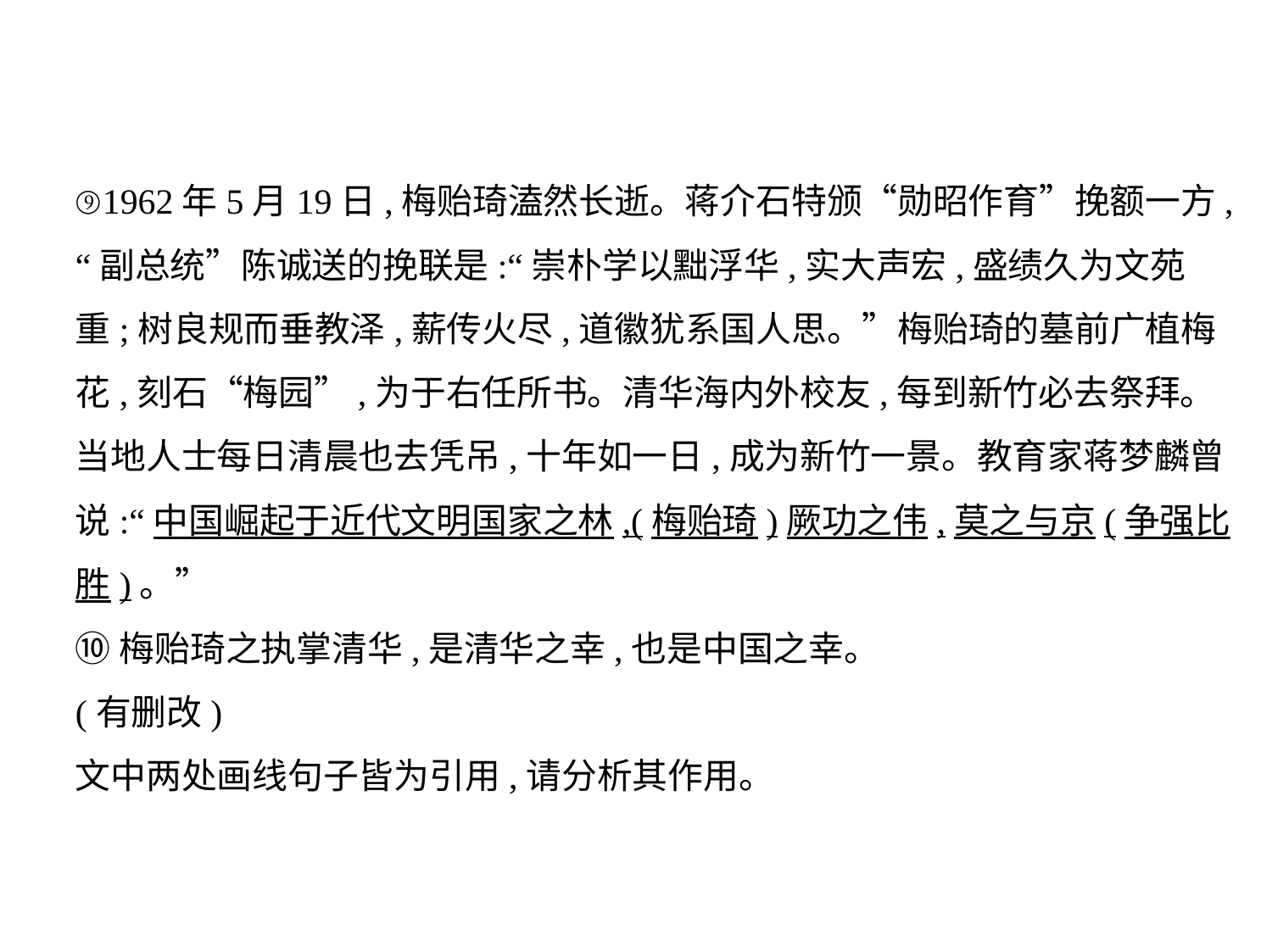

⑨1962年5月19日,梅贻琦溘然长逝。蒋介石特颁“勋昭作育”挽额一方,
“副总统”陈诚送的挽联是:“崇朴学以黜浮华,实大声宏,盛绩久为文苑
重;树良规而垂教泽,薪传火尽,道徽犹系国人思。”梅贻琦的墓前广植梅
花,刻石“梅园”,为于右任所书。清华海内外校友,每到新竹必去祭拜。
当地人士每日清晨也去凭吊,十年如一日,成为新竹一景。教育家蒋梦麟曾
说:“中国崛起于近代文明国家之林,(梅贻琦)厥功之伟,莫之与京(争强比
胜)。”
⑩梅贻琦之执掌清华,是清华之幸,也是中国之幸。
(有删改)
文中两处画线句子皆为引用,请分析其作用。